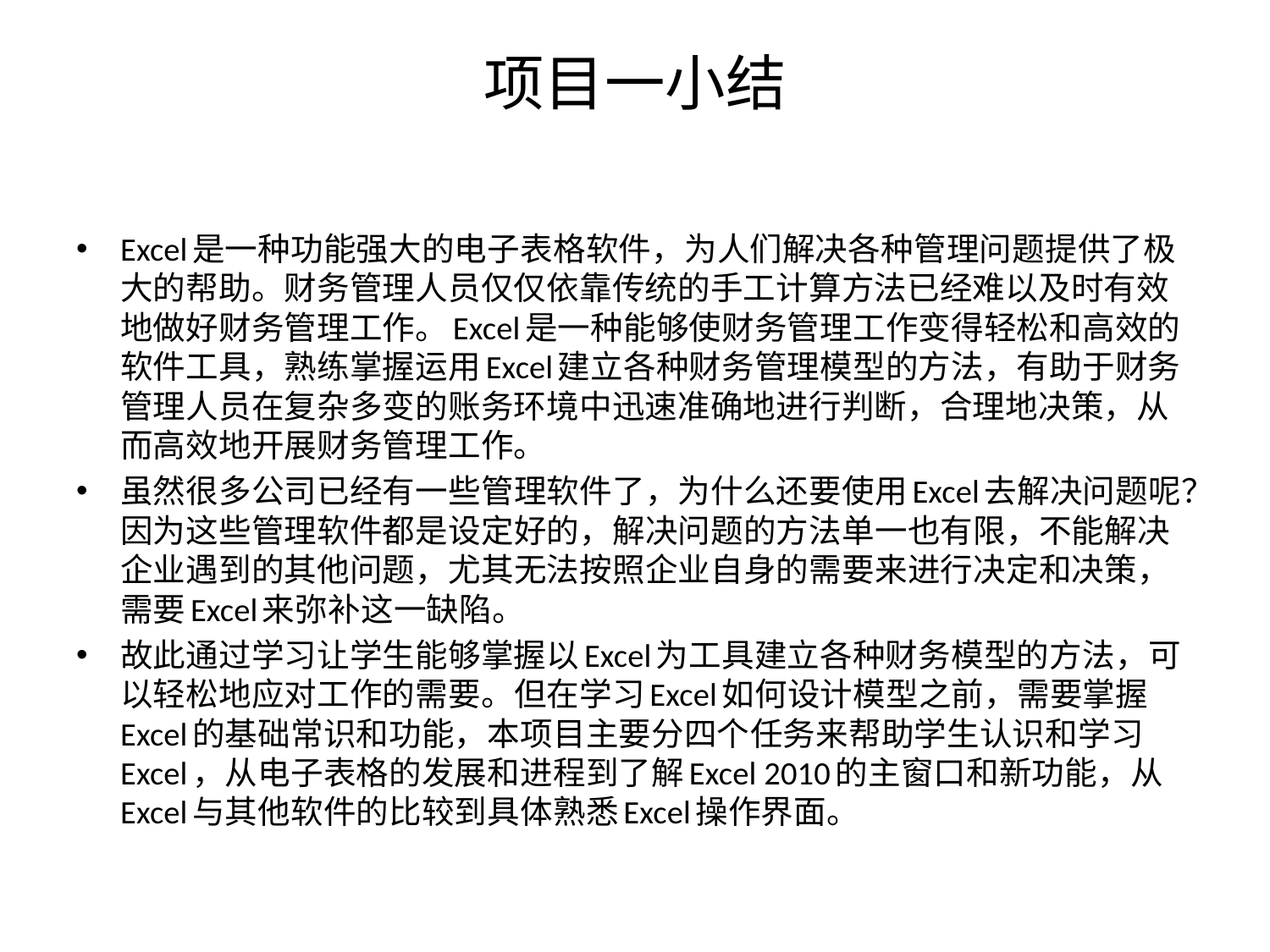

# 项目一小结
Excel是一种功能强大的电子表格软件，为人们解决各种管理问题提供了极大的帮助。财务管理人员仅仅依靠传统的手工计算方法已经难以及时有效地做好财务管理工作。Excel是一种能够使财务管理工作变得轻松和高效的软件工具，熟练掌握运用Excel建立各种财务管理模型的方法，有助于财务管理人员在复杂多变的账务环境中迅速准确地进行判断，合理地决策，从而高效地开展财务管理工作。
虽然很多公司已经有一些管理软件了，为什么还要使用Excel去解决问题呢？因为这些管理软件都是设定好的，解决问题的方法单一也有限，不能解决企业遇到的其他问题，尤其无法按照企业自身的需要来进行决定和决策，需要Excel来弥补这一缺陷。
故此通过学习让学生能够掌握以Excel为工具建立各种财务模型的方法，可以轻松地应对工作的需要。但在学习Excel如何设计模型之前，需要掌握Excel的基础常识和功能，本项目主要分四个任务来帮助学生认识和学习Excel，从电子表格的发展和进程到了解Excel 2010的主窗口和新功能，从Excel与其他软件的比较到具体熟悉Excel操作界面。